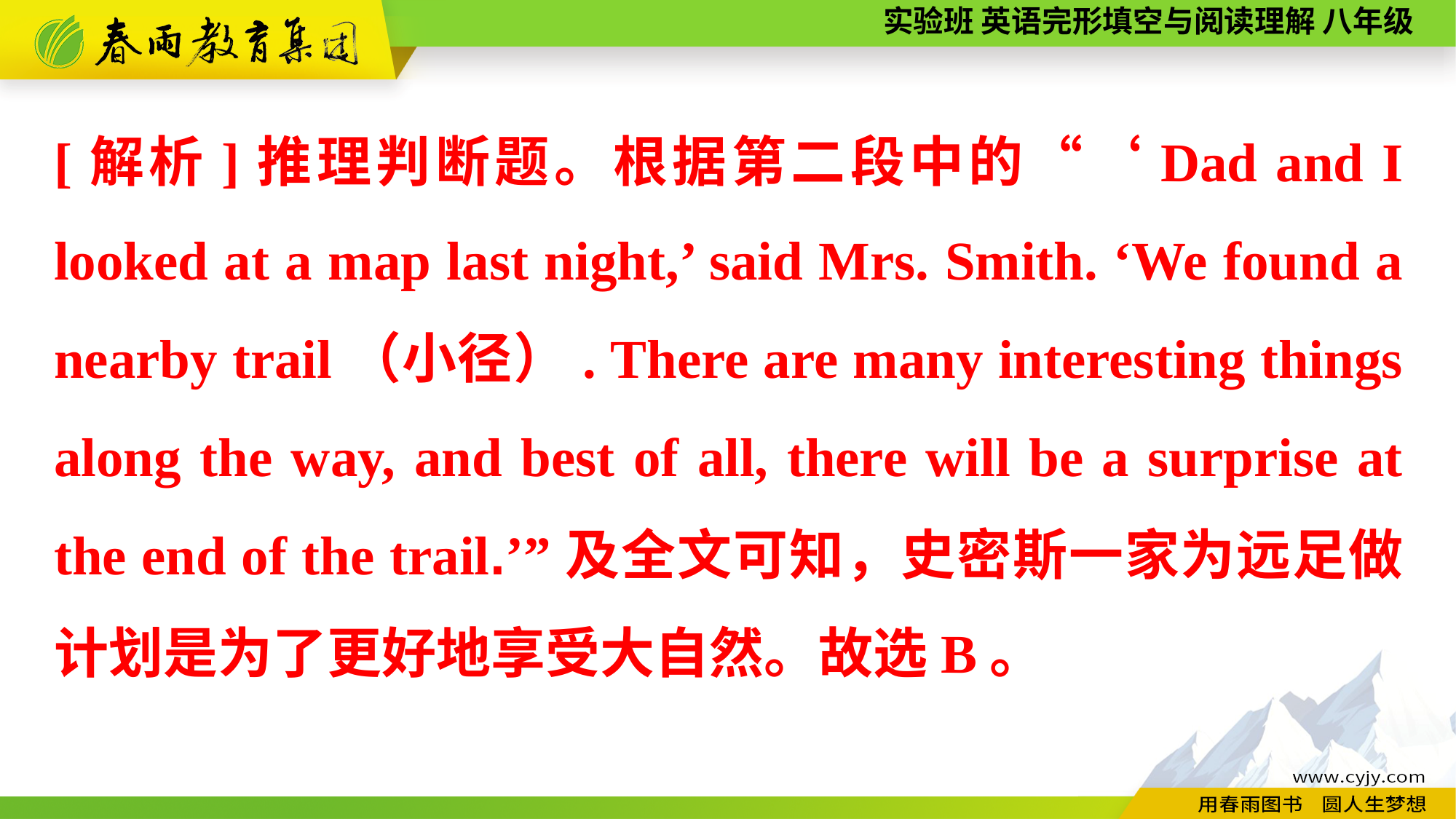

[解析]推理判断题。根据第二段中的“‘Dad and I looked at a map last night,’ said Mrs. Smith. ‘We found a nearby trail（小径）. There are many interesting things along the way, and best of all, there will be a surprise at the end of the trail.’”及全文可知，史密斯一家为远足做计划是为了更好地享受大自然。故选B。